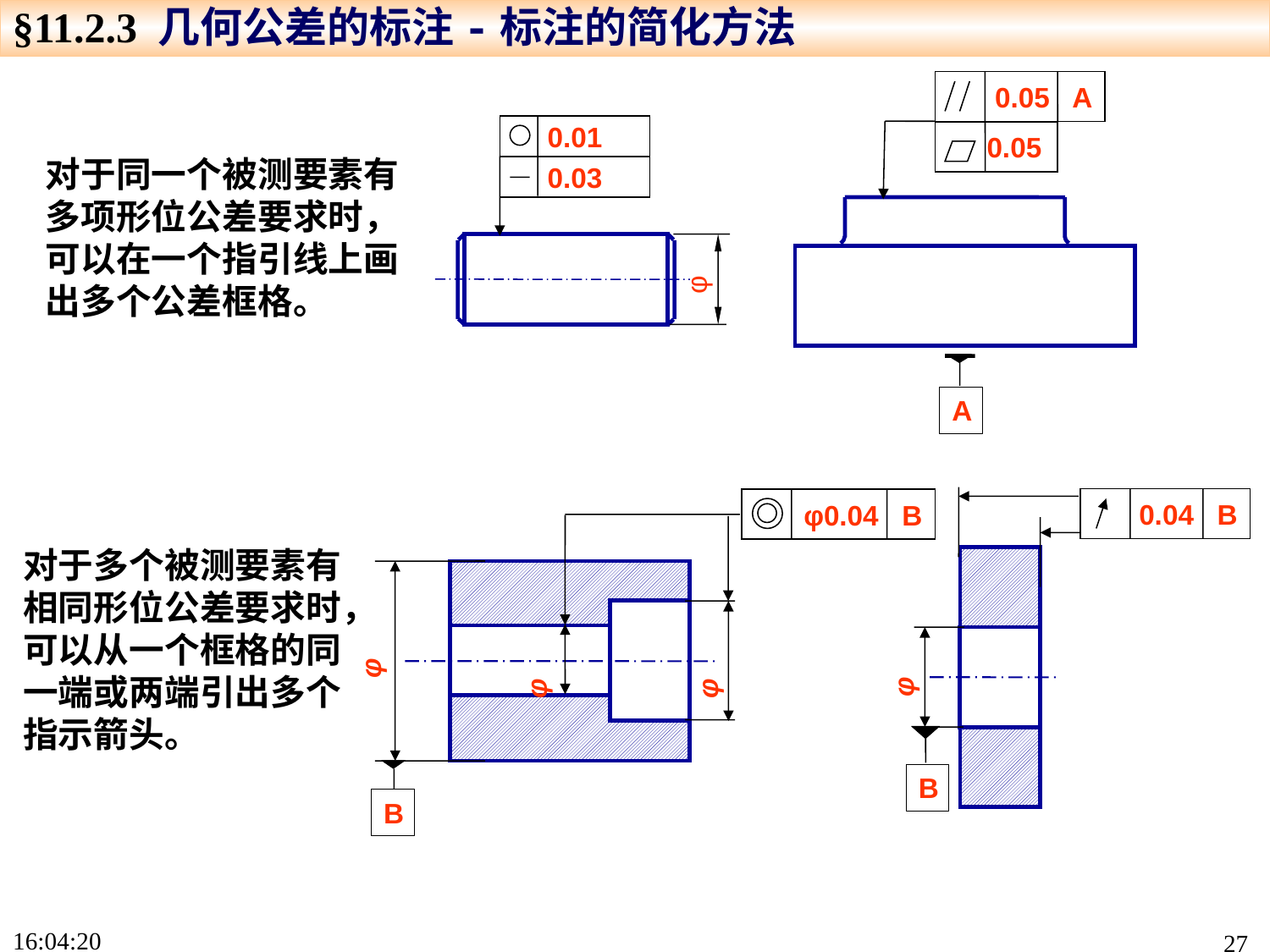

§11.2.3 几何公差的标注-标注的简化方法

0.05   A

     0.05

0.01

0.03

φ

对于同一个被测要素有多项形位公差要求时，可以在一个指引线上画出多个公差框格。

A

0.04   B

φ

φ0.04   B

φ
φ
φ

对于多个被测要素有相同形位公差要求时，可以从一个框格的同一端或两端引出多个指示箭头。

B

B

16:04:20
27